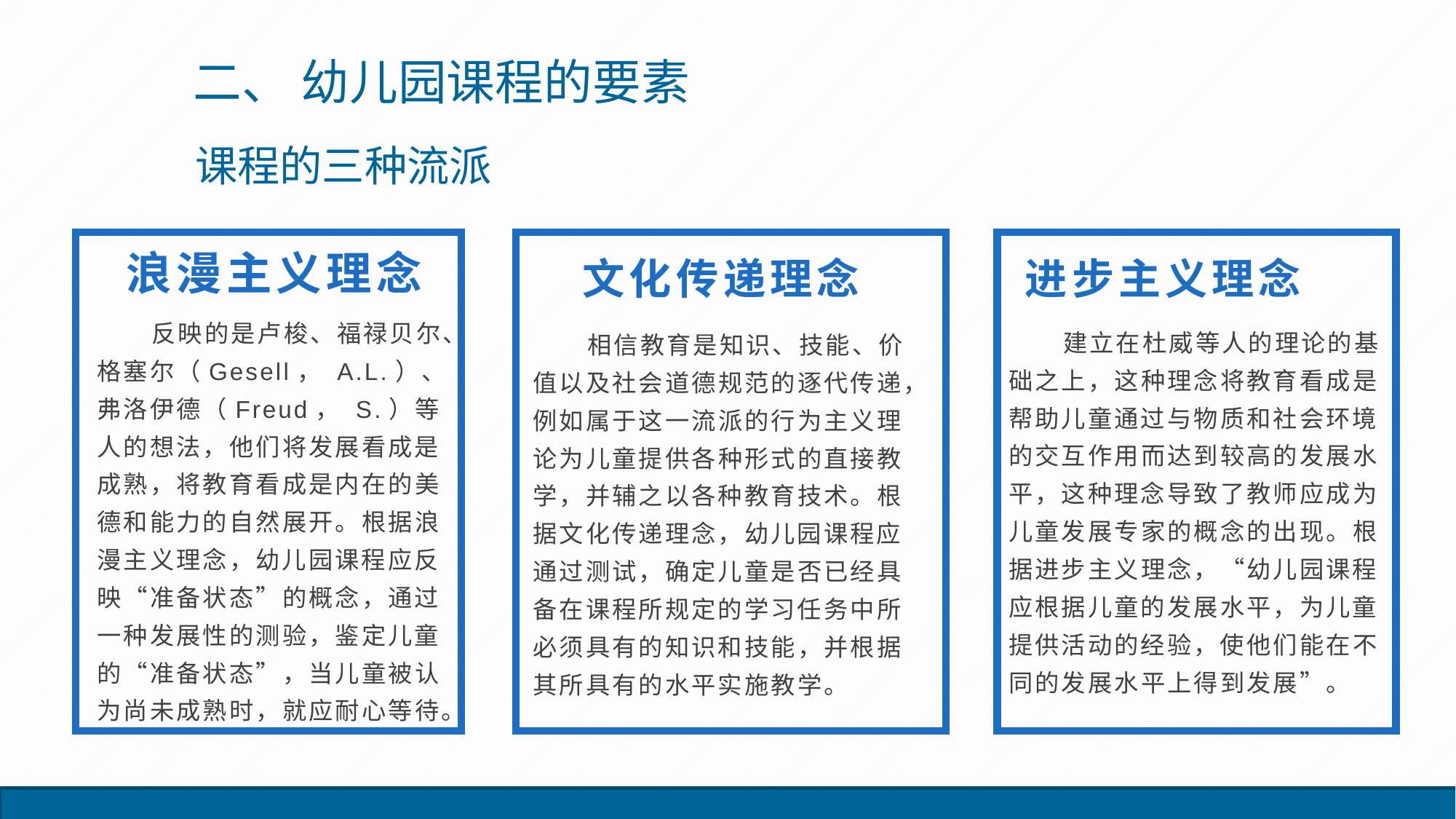

二、 幼儿园课程的要素
课程的三种流派
浪漫主义理念
 进步主义理念
文化传递理念

反映的是卢梭、福禄贝尔、格塞尔（Gesell， A.L.）、弗洛伊德（Freud， S.）等人的想法，他们将发展看成是成熟，将教育看成是内在的美德和能力的自然展开。根据浪漫主义理念，幼儿园课程应反映“准备状态”的概念，通过一种发展性的测验，鉴定儿童的“准备状态”，当儿童被认为尚未成熟时，就应耐心等待。
建立在杜威等人的理论的基础之上，这种理念将教育看成是帮助儿童通过与物质和社会环境的交互作用而达到较高的发展水平，这种理念导致了教师应成为儿童发展专家的概念的出现。根据进步主义理念，“幼儿园课程应根据儿童的发展水平，为儿童提供活动的经验，使他们能在不同的发展水平上得到发展”。
相信教育是知识、技能、价值以及社会道德规范的逐代传递，例如属于这一流派的行为主义理论为儿童提供各种形式的直接教学，并辅之以各种教育技术。根据文化传递理念，幼儿园课程应通过测试，确定儿童是否已经具备在课程所规定的学习任务中所必须具有的知识和技能，并根据其所具有的水平实施教学。